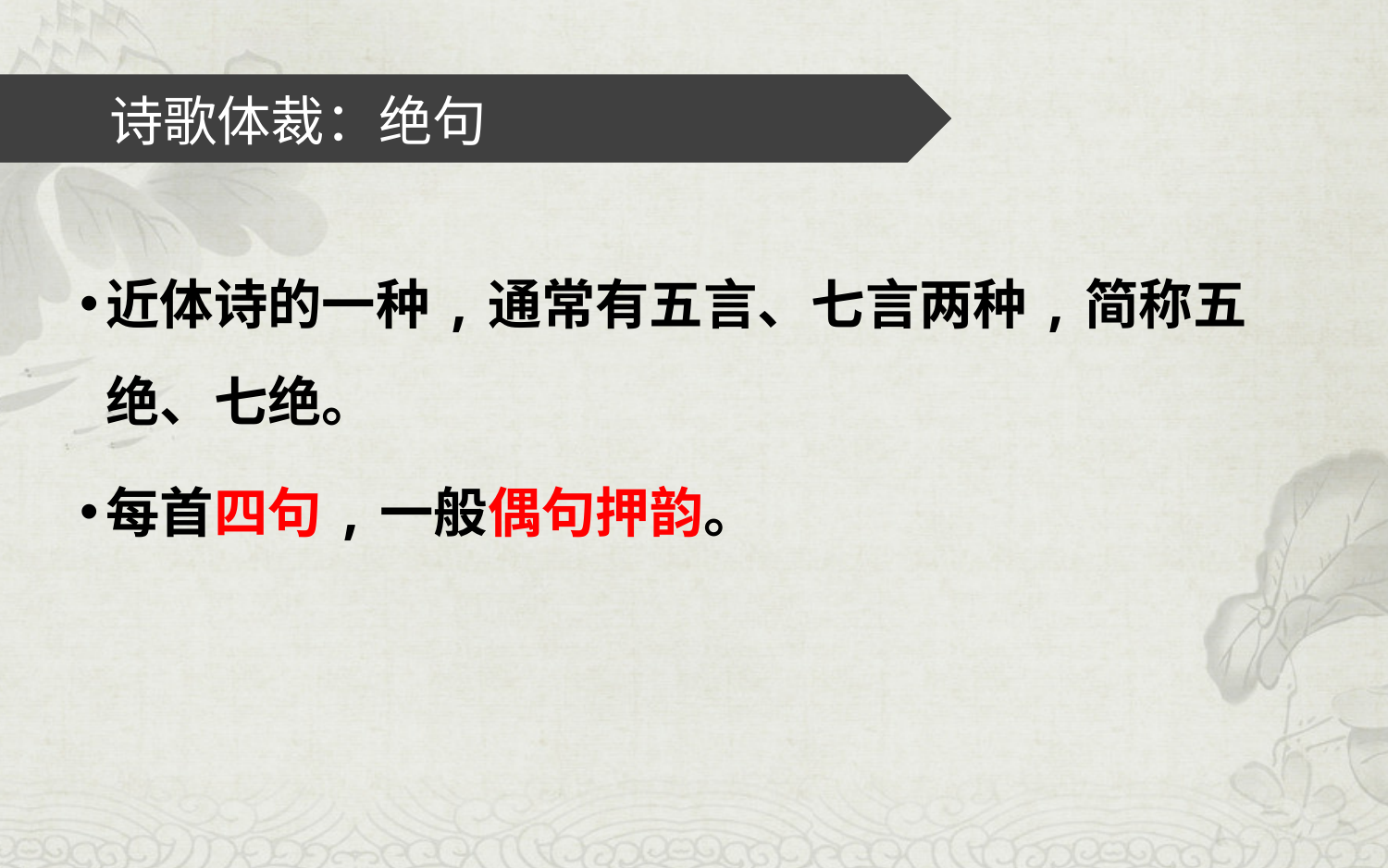

诗歌体裁：绝句
近体诗的一种,通常有五言、七言两种,简称五绝、七绝。
每首四句,一般偶句押韵。